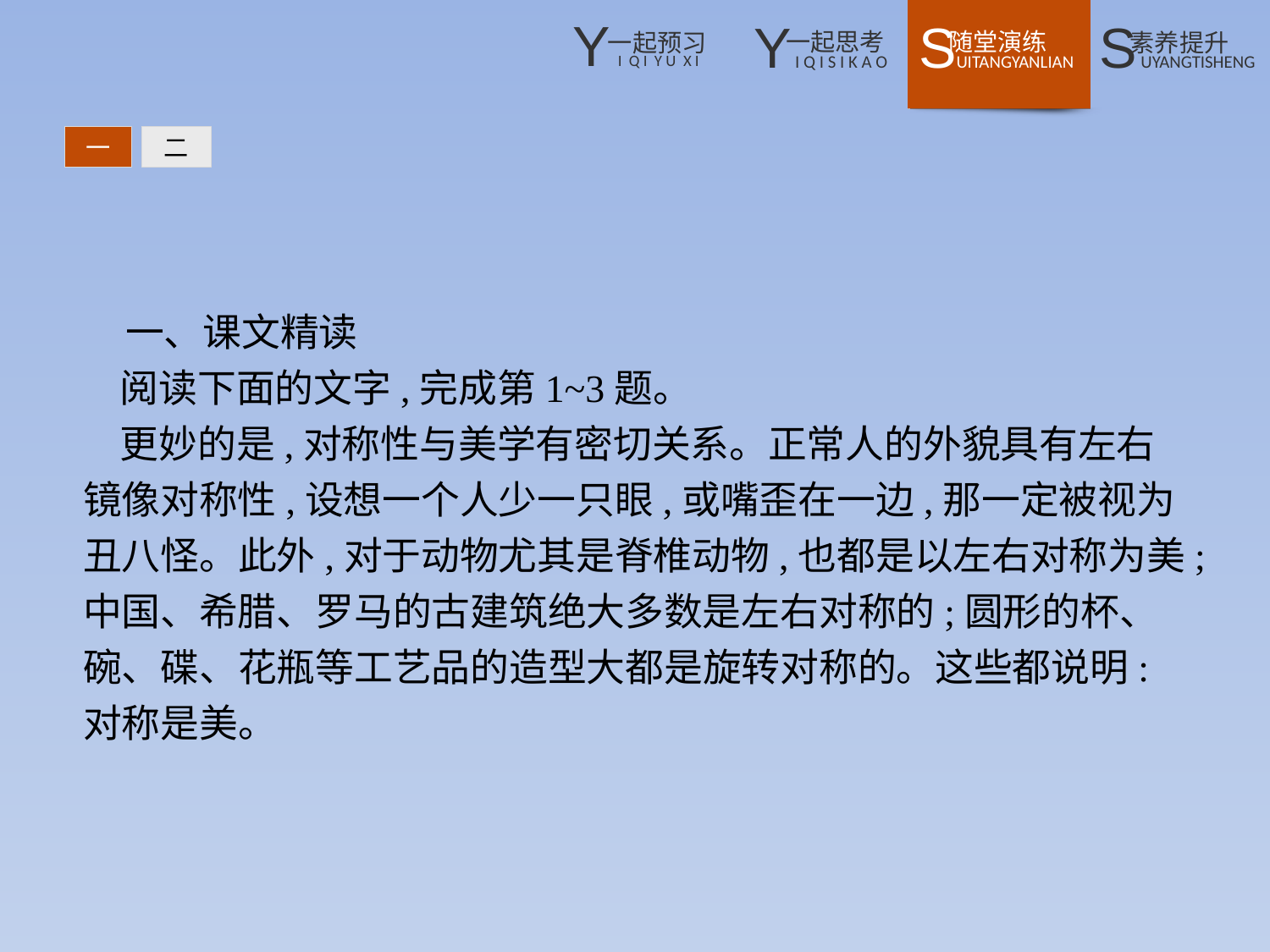

一
二
一、课文精读
阅读下面的文字,完成第1~3题。
更妙的是,对称性与美学有密切关系。正常人的外貌具有左右镜像对称性,设想一个人少一只眼,或嘴歪在一边,那一定被视为丑八怪。此外,对于动物尤其是脊椎动物,也都是以左右对称为美;中国、希腊、罗马的古建筑绝大多数是左右对称的;圆形的杯、碗、碟、花瓶等工艺品的造型大都是旋转对称的。这些都说明:对称是美。